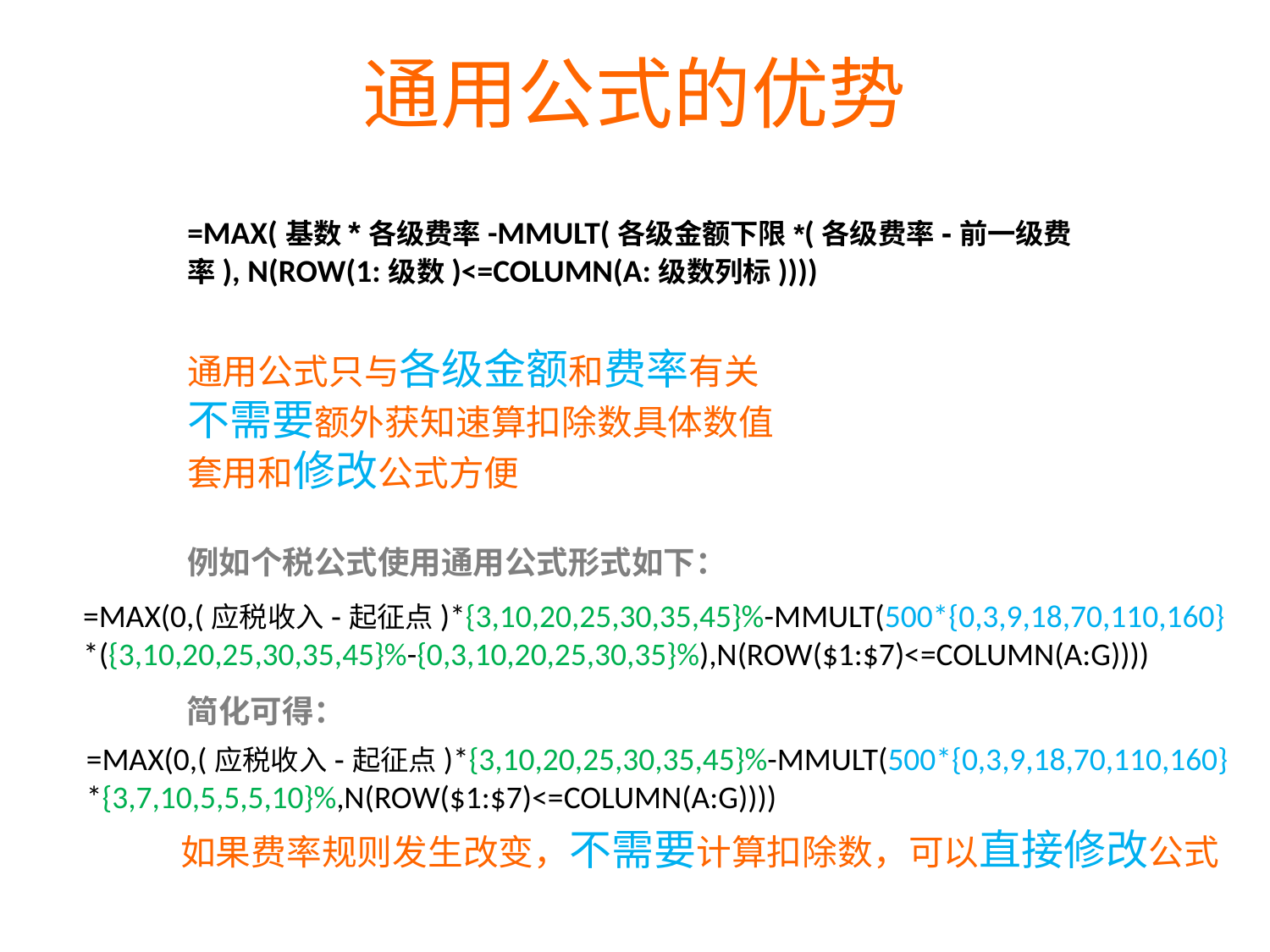

通用公式的优势
=MAX(基数*各级费率-MMULT(各级金额下限*(各级费率-前一级费率), N(ROW(1:级数)<=COLUMN(A:级数列标))))
通用公式只与各级金额和费率有关
不需要额外获知速算扣除数具体数值
套用和修改公式方便
例如个税公式使用通用公式形式如下：
=MAX(0,(应税收入-起征点)*{3,10,20,25,30,35,45}%-MMULT(500*{0,3,9,18,70,110,160}
*({3,10,20,25,30,35,45}%-{0,3,10,20,25,30,35}%),N(ROW($1:$7)<=COLUMN(A:G))))
简化可得：
=MAX(0,(应税收入-起征点)*{3,10,20,25,30,35,45}%-MMULT(500*{0,3,9,18,70,110,160}
*{3,7,10,5,5,5,10}%,N(ROW($1:$7)<=COLUMN(A:G))))
如果费率规则发生改变，不需要计算扣除数，可以直接修改公式